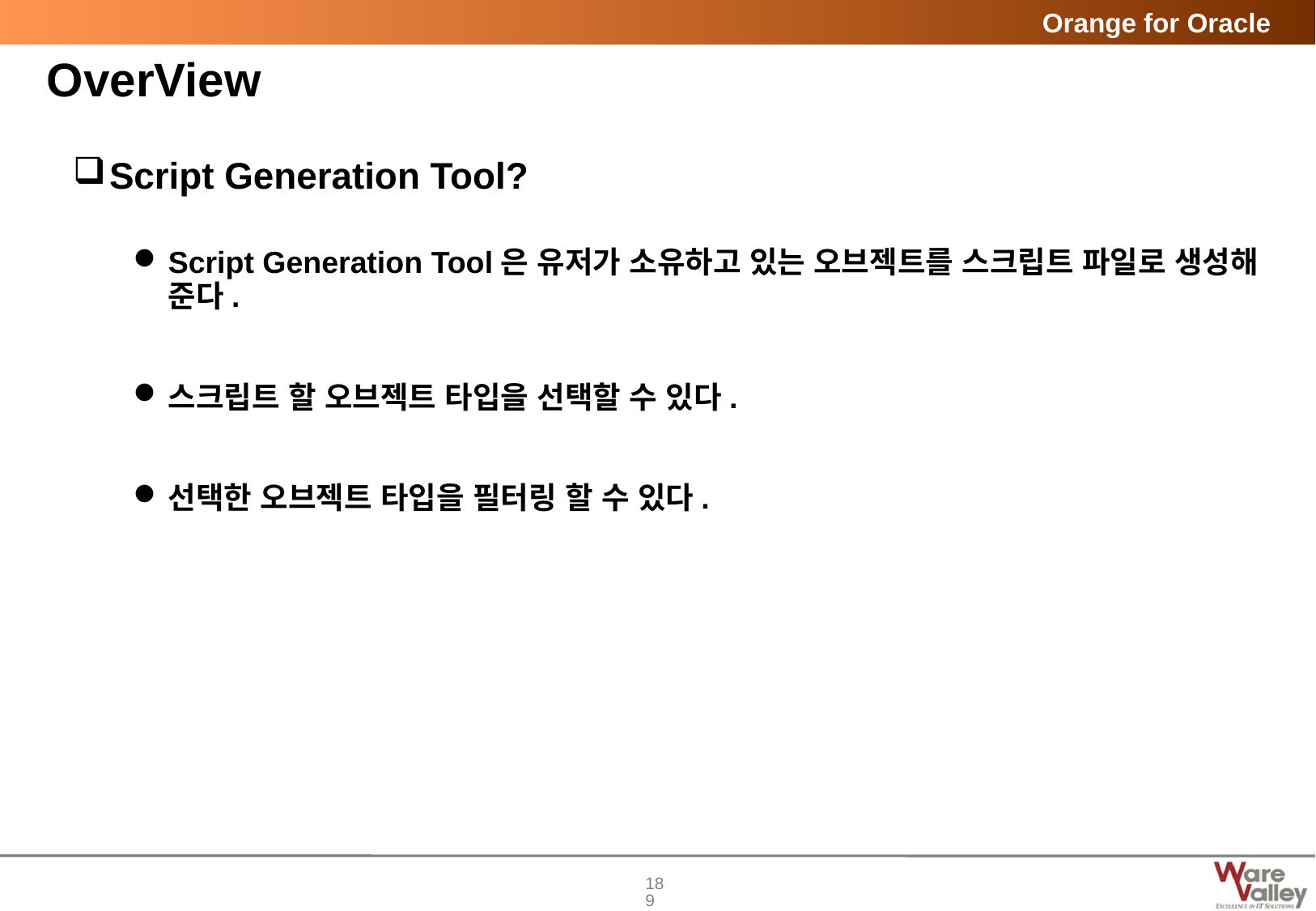

# OverView
Script Generation Tool?

Script Generation Tool은 유저가 소유하고 있는 오브젝트를 스크립트 파일로 생성해 준다.

스크립트 할 오브젝트 타입을 선택할 수 있다.

선택한 오브젝트 타입을 필터링 할 수 있다.